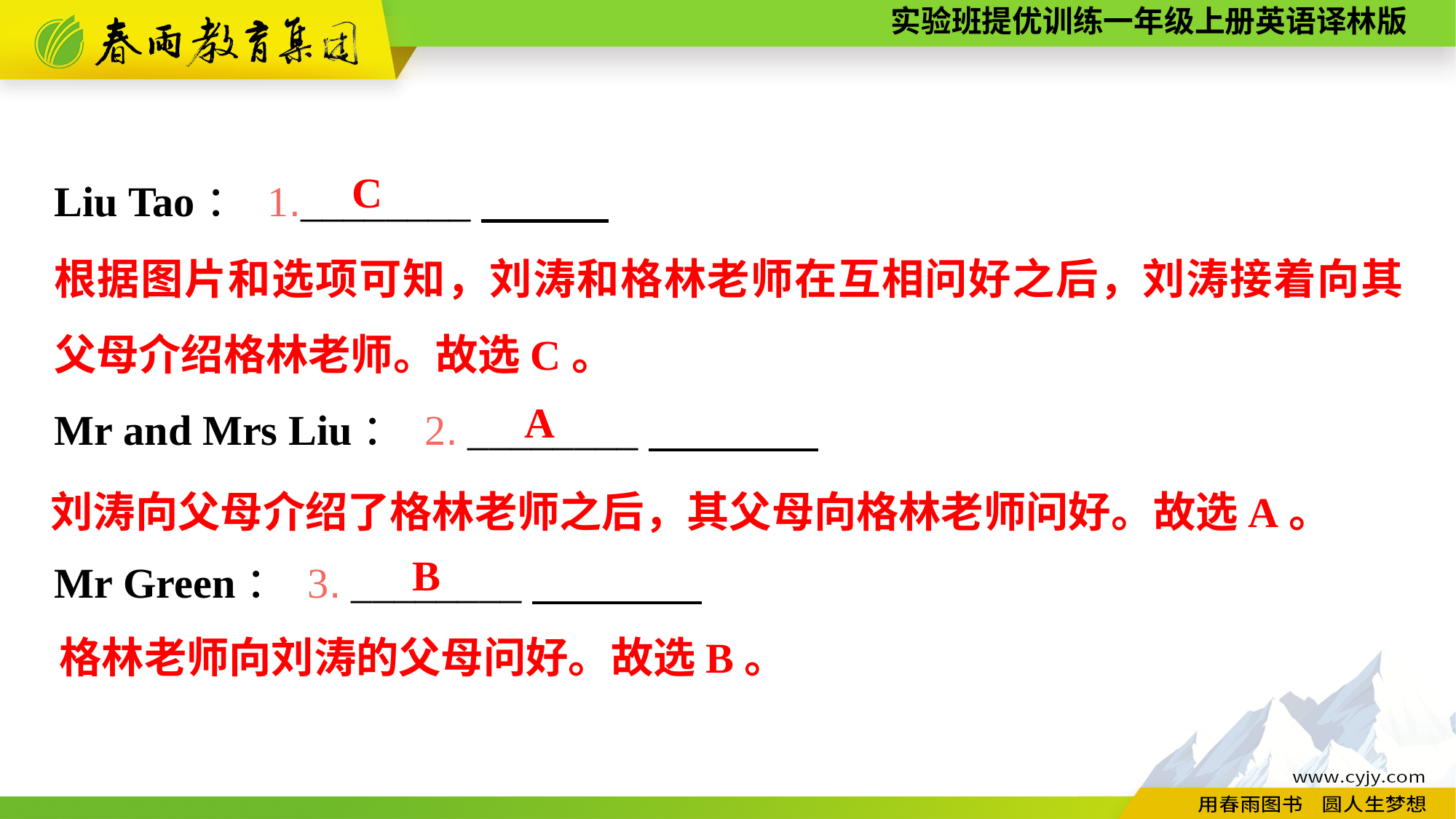

Liu Tao： 1.________

Mr and Mrs Liu： 2. ________

Mr Green： 3. ________
C
根据图片和选项可知，刘涛和格林老师在互相问好之后，刘涛接着向其父母介绍格林老师。故选C。
A
刘涛向父母介绍了格林老师之后，其父母向格林老师问好。故选A。
B
格林老师向刘涛的父母问好。故选B。